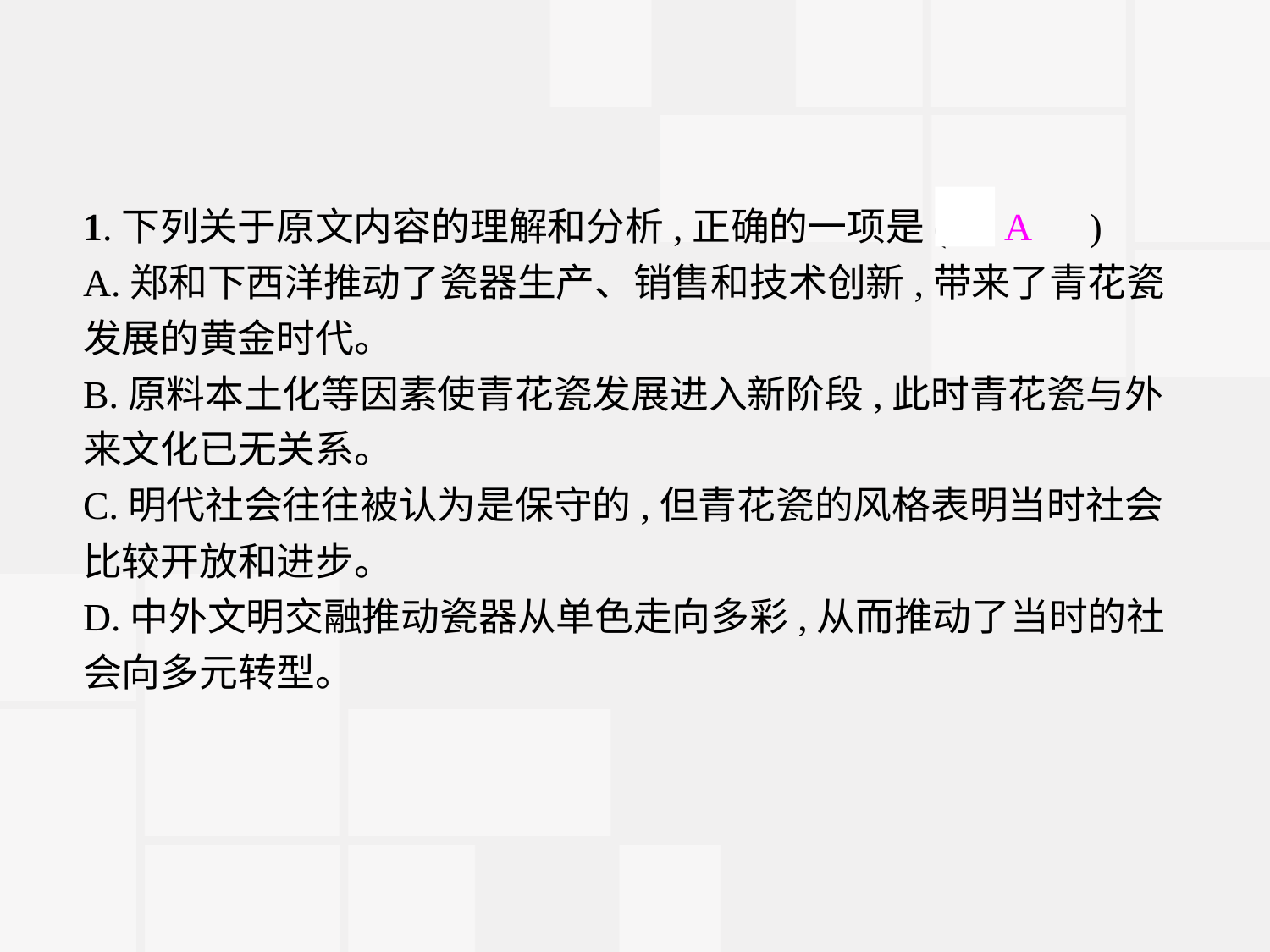

1.下列关于原文内容的理解和分析,正确的一项是(　A　)
A.郑和下西洋推动了瓷器生产、销售和技术创新,带来了青花瓷发展的黄金时代。
B.原料本土化等因素使青花瓷发展进入新阶段,此时青花瓷与外来文化已无关系。
C.明代社会往往被认为是保守的,但青花瓷的风格表明当时社会比较开放和进步。
D.中外文明交融推动瓷器从单色走向多彩,从而推动了当时的社会向多元转型。